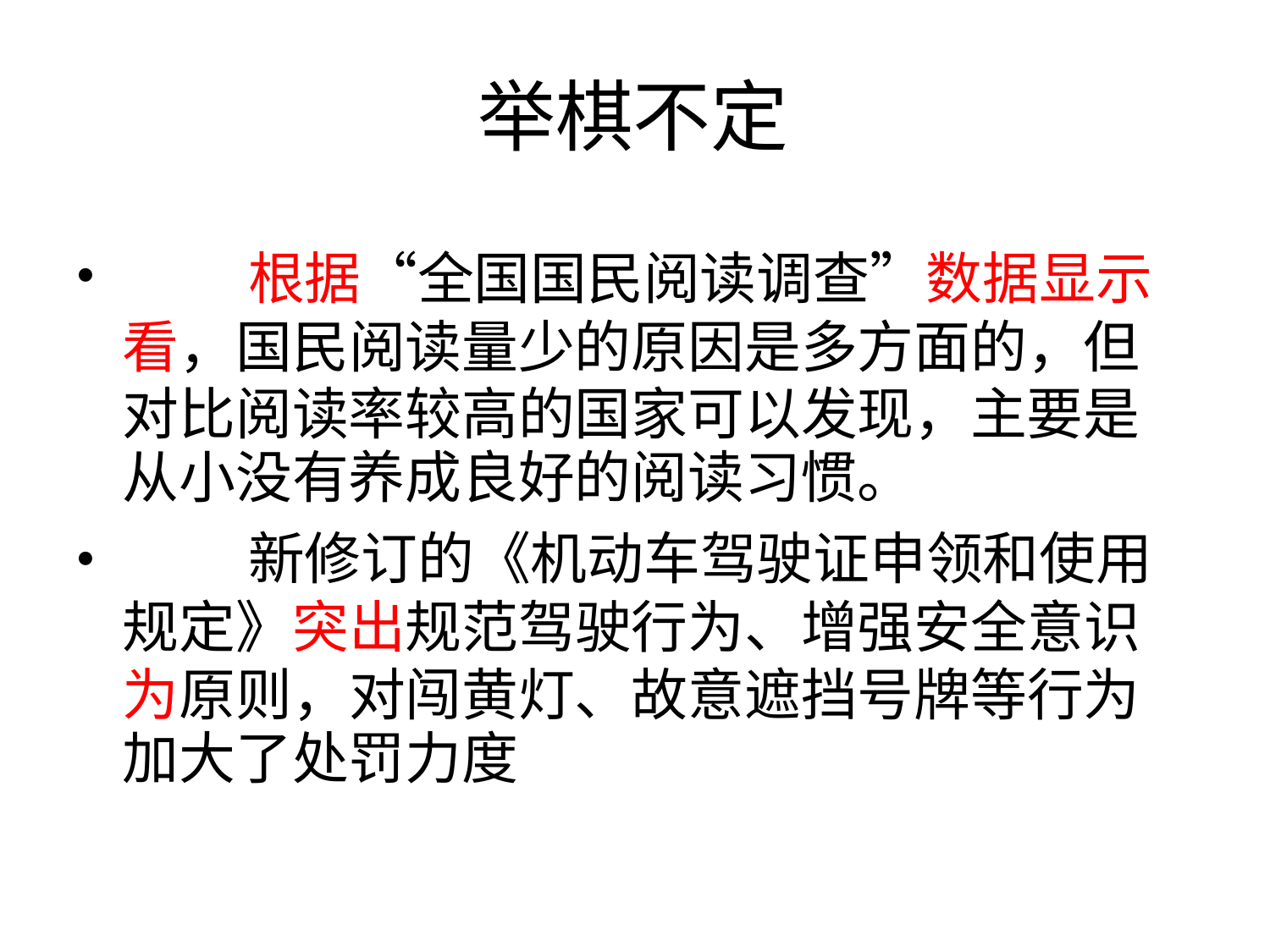

举棋不定
•

•
	根据“全国国民阅读调查”数据显示
看，国民阅读量少的原因是多方面的，但
对比阅读率较高的国家可以发现，主要是
从小没有养成良好的阅读习惯。

	新修订的《机动车驾驶证申领和使用
规定》突出规范驾驶行为、增强安全意识
为原则，对闯黄灯、故意遮挡号牌等行为
加大了处罚力度